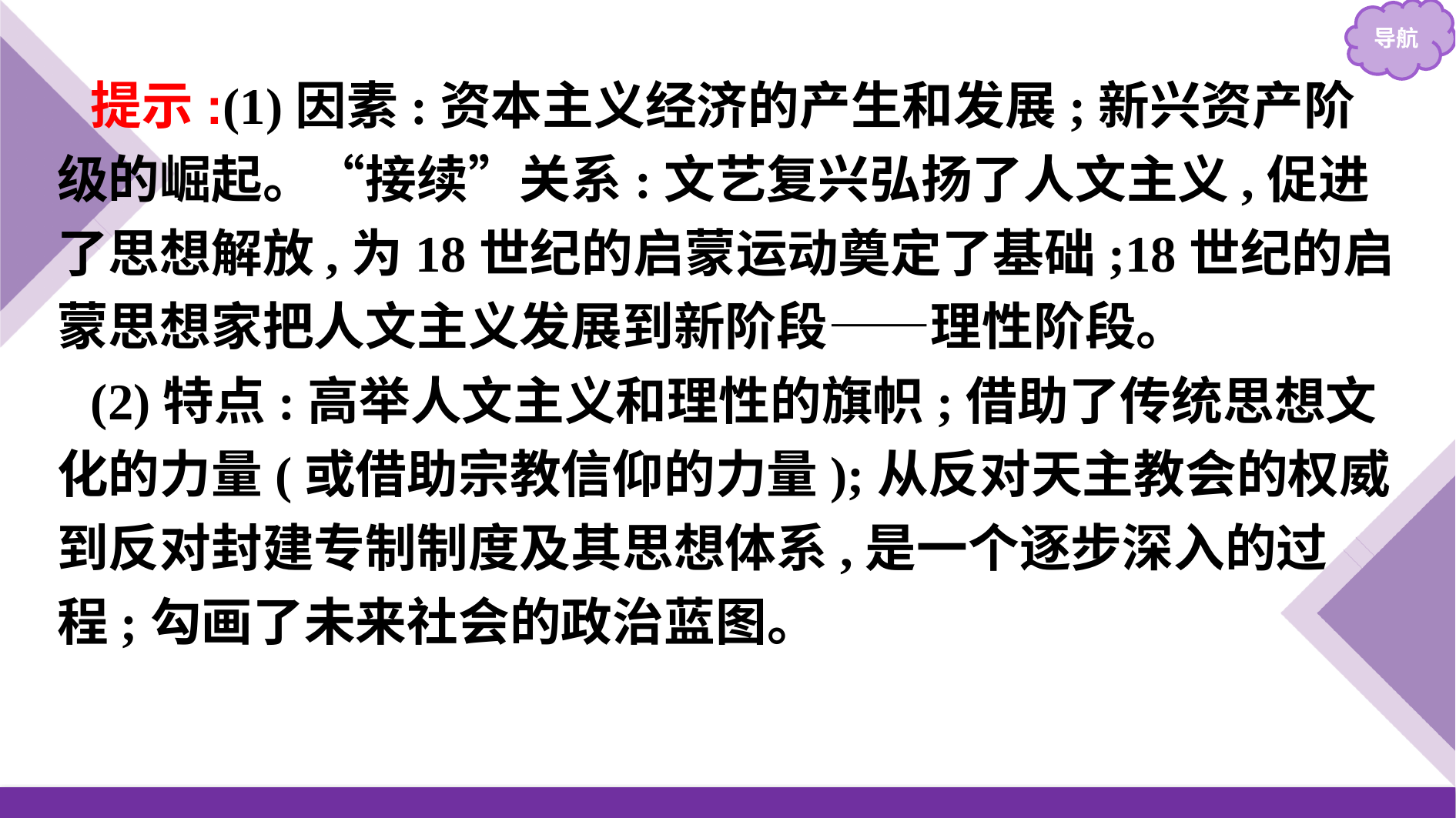

提示:(1)因素:资本主义经济的产生和发展;新兴资产阶级的崛起。“接续”关系:文艺复兴弘扬了人文主义,促进了思想解放,为18世纪的启蒙运动奠定了基础;18世纪的启蒙思想家把人文主义发展到新阶段——理性阶段。
(2)特点:高举人文主义和理性的旗帜;借助了传统思想文化的力量(或借助宗教信仰的力量);从反对天主教会的权威到反对封建专制制度及其思想体系,是一个逐步深入的过程;勾画了未来社会的政治蓝图。